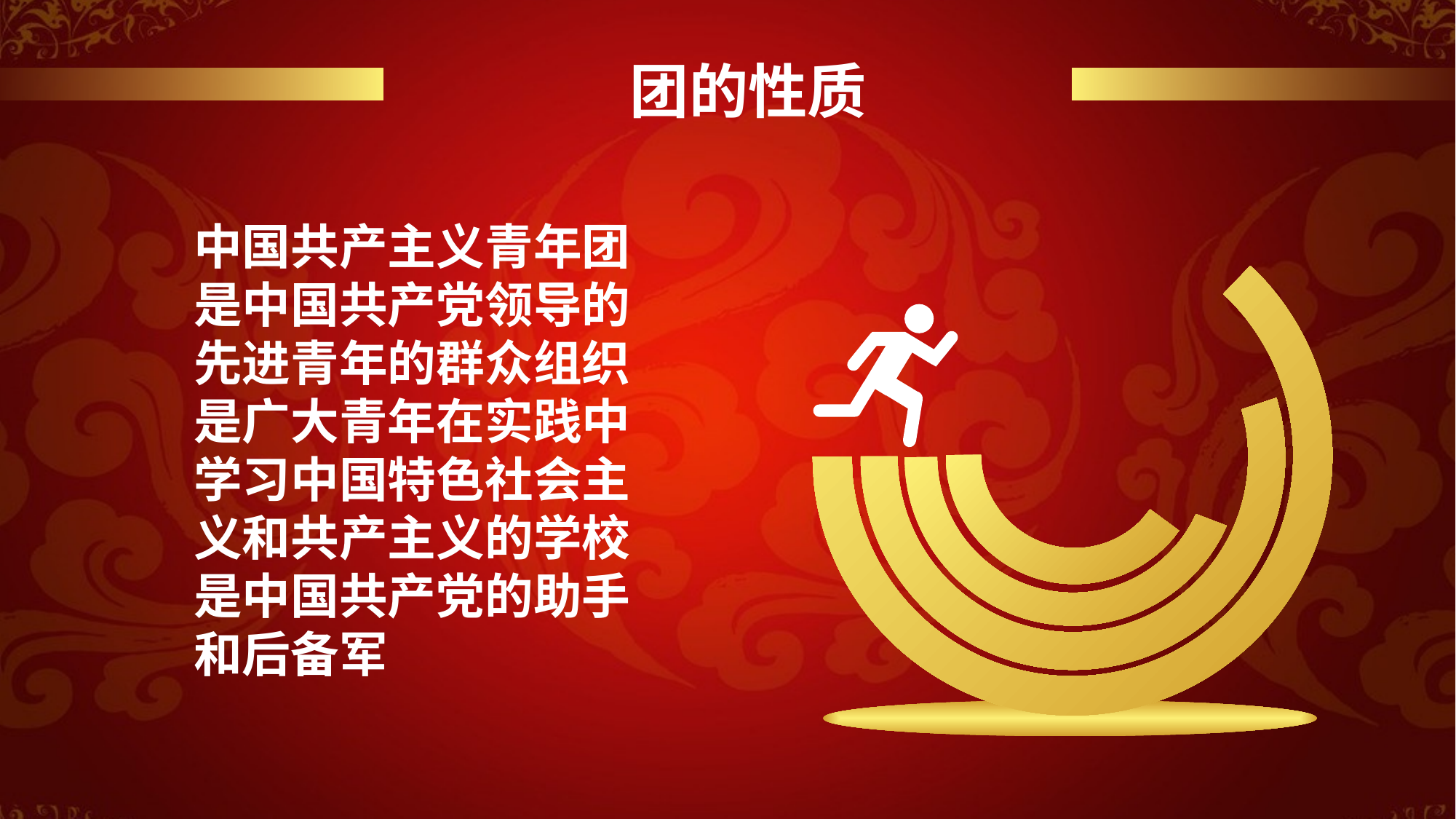

团的性质
中国共产主义青年团
是中国共产党领导的
先进青年的群众组织
是广大青年在实践中
学习中国特色社会主
义和共产主义的学校
是中国共产党的助手
和后备军